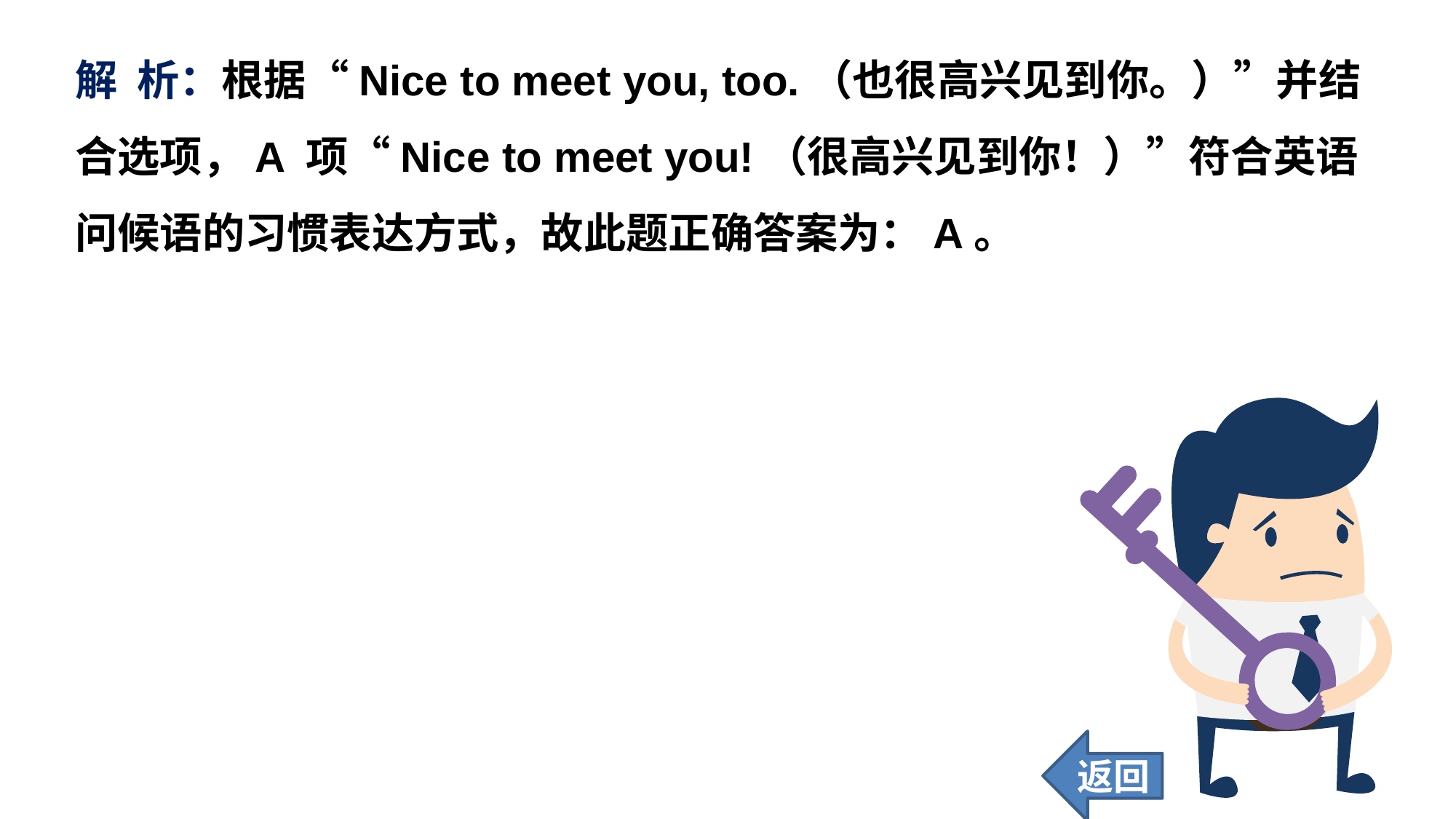

解  析：根据“Nice to meet you, too.（也很高兴见到你。）”并结合选项，A 项“Nice to meet you!（很高兴见到你！）”符合英语问候语的习惯表达方式，故此题正确答案为：A。

返回
23